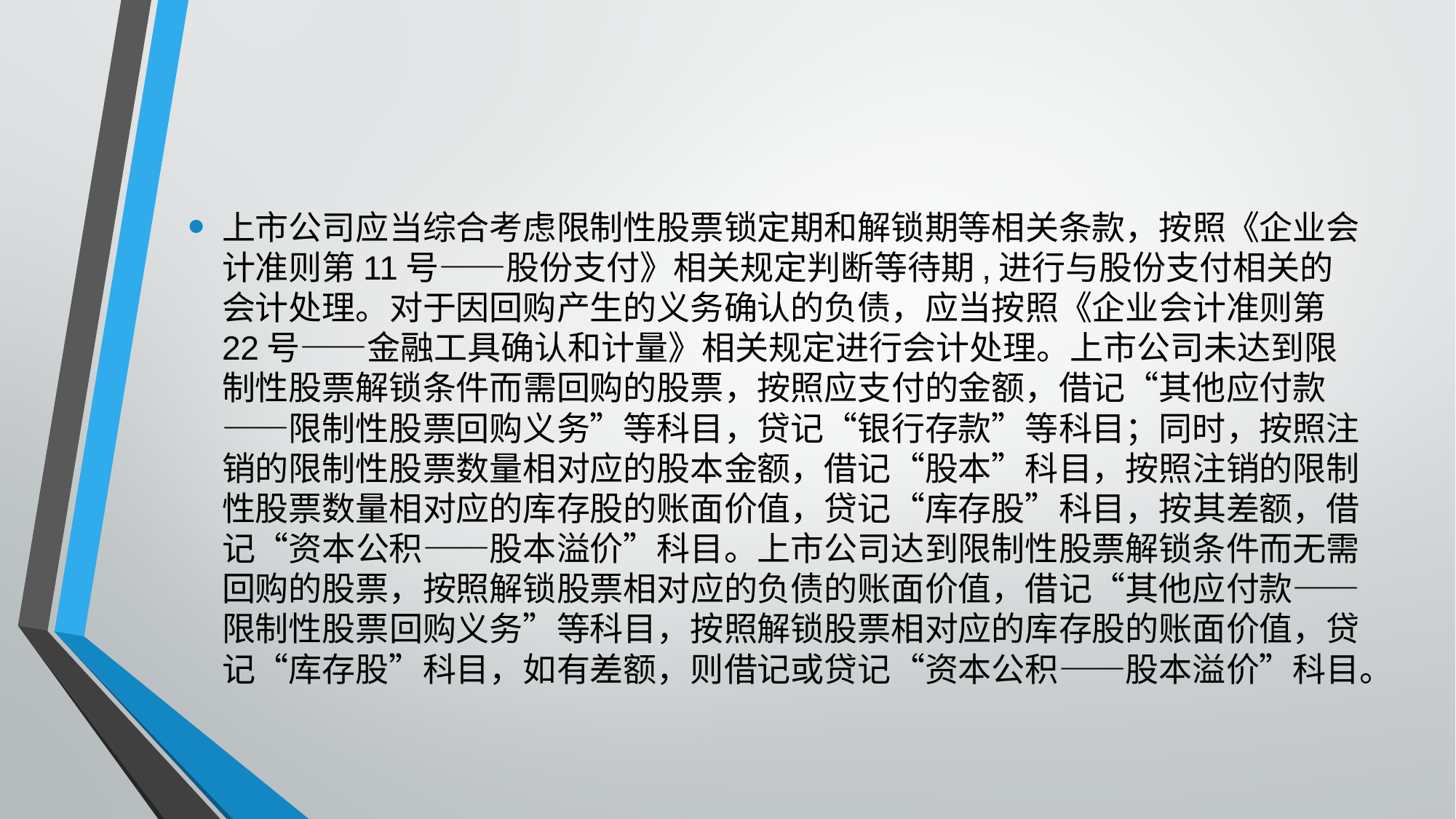

#
上市公司应当综合考虑限制性股票锁定期和解锁期等相关条款，按照《企业会计准则第11号——股份支付》相关规定判断等待期,进行与股份支付相关的会计处理。对于因回购产生的义务确认的负债，应当按照《企业会计准则第22号——金融工具确认和计量》相关规定进行会计处理。上市公司未达到限制性股票解锁条件而需回购的股票，按照应支付的金额，借记“其他应付款——限制性股票回购义务”等科目，贷记“银行存款”等科目；同时，按照注销的限制性股票数量相对应的股本金额，借记“股本”科目，按照注销的限制性股票数量相对应的库存股的账面价值，贷记“库存股”科目，按其差额，借记“资本公积——股本溢价”科目。上市公司达到限制性股票解锁条件而无需回购的股票，按照解锁股票相对应的负债的账面价值，借记“其他应付款——限制性股票回购义务”等科目，按照解锁股票相对应的库存股的账面价值，贷记“库存股”科目，如有差额，则借记或贷记“资本公积——股本溢价”科目。